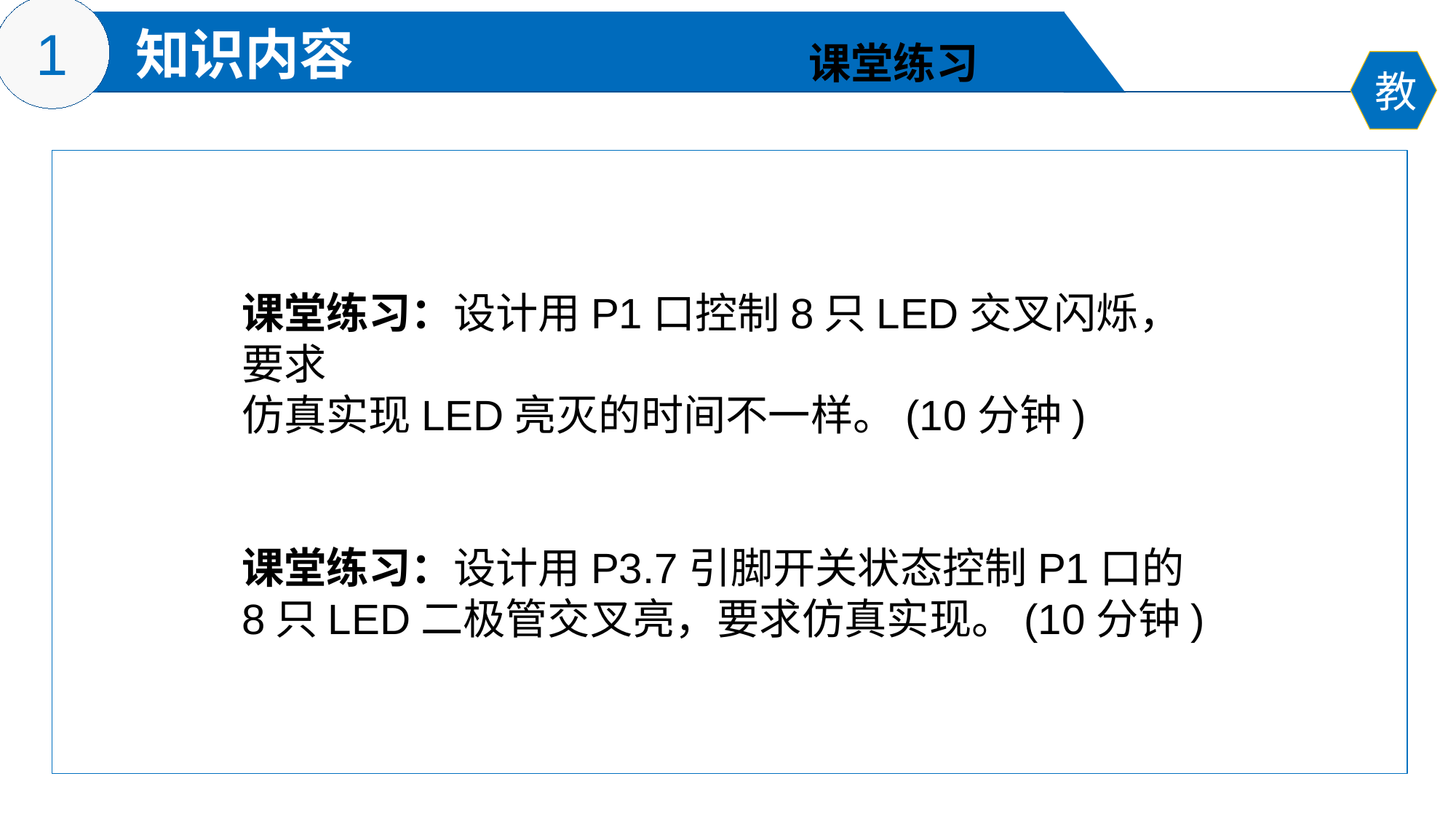

课堂练习
课堂练习：设计用P1口控制8只LED交叉闪烁，要求
仿真实现LED亮灭的时间不一样。(10分钟)

课堂练习：设计用P3.7引脚开关状态控制P1口的8只LED二极管交叉亮，要求仿真实现。(10分钟)